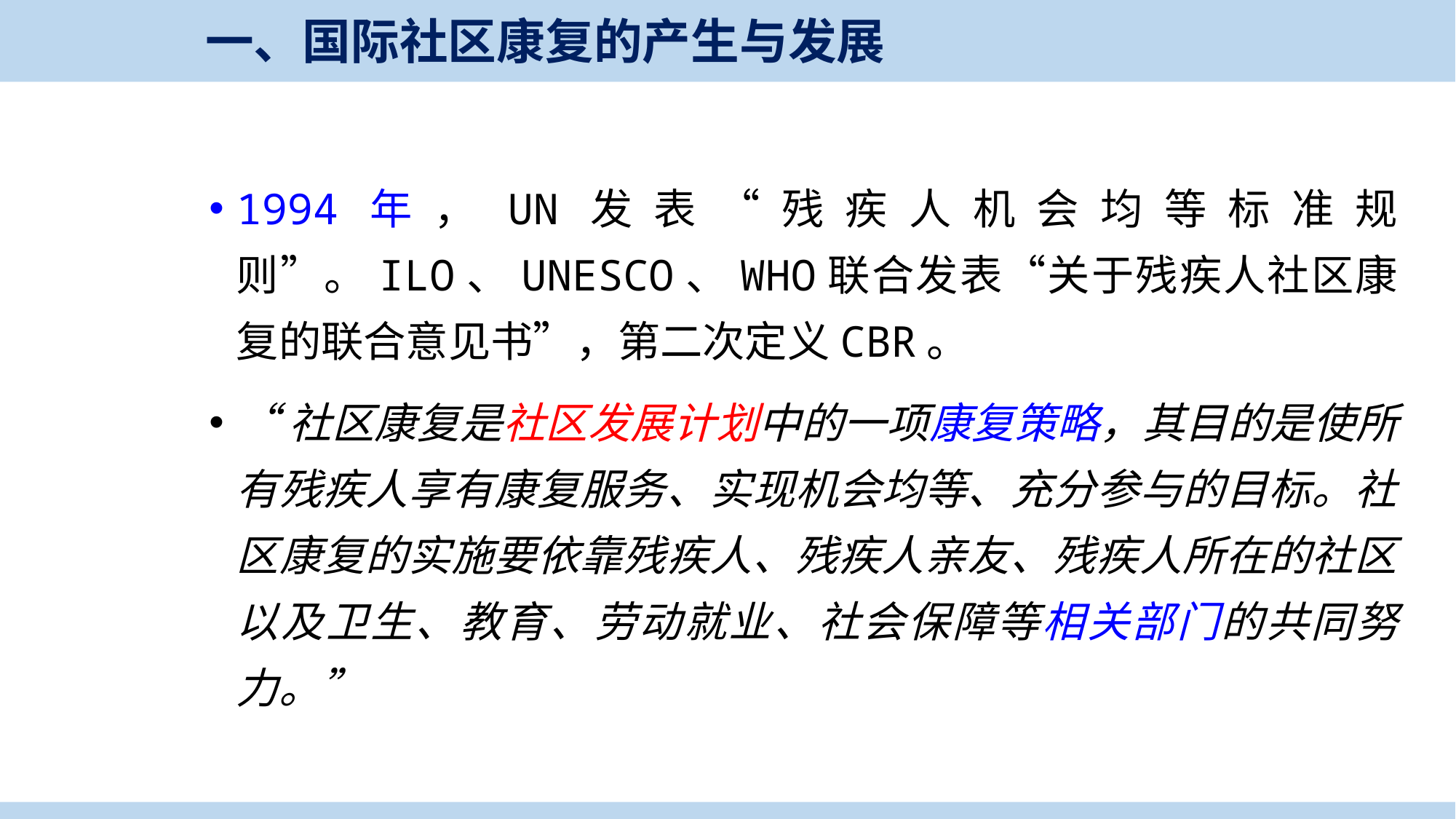

一、国际社区康复的产生与发展
1994年，UN发表“残疾人机会均等标准规则”。ILO、UNESCO、WHO联合发表“关于残疾人社区康复的联合意见书”，第二次定义CBR。
“社区康复是社区发展计划中的一项康复策略，其目的是使所有残疾人享有康复服务、实现机会均等、充分参与的目标。社区康复的实施要依靠残疾人、残疾人亲友、残疾人所在的社区以及卫生、教育、劳动就业、社会保障等相关部门的共同努力。”